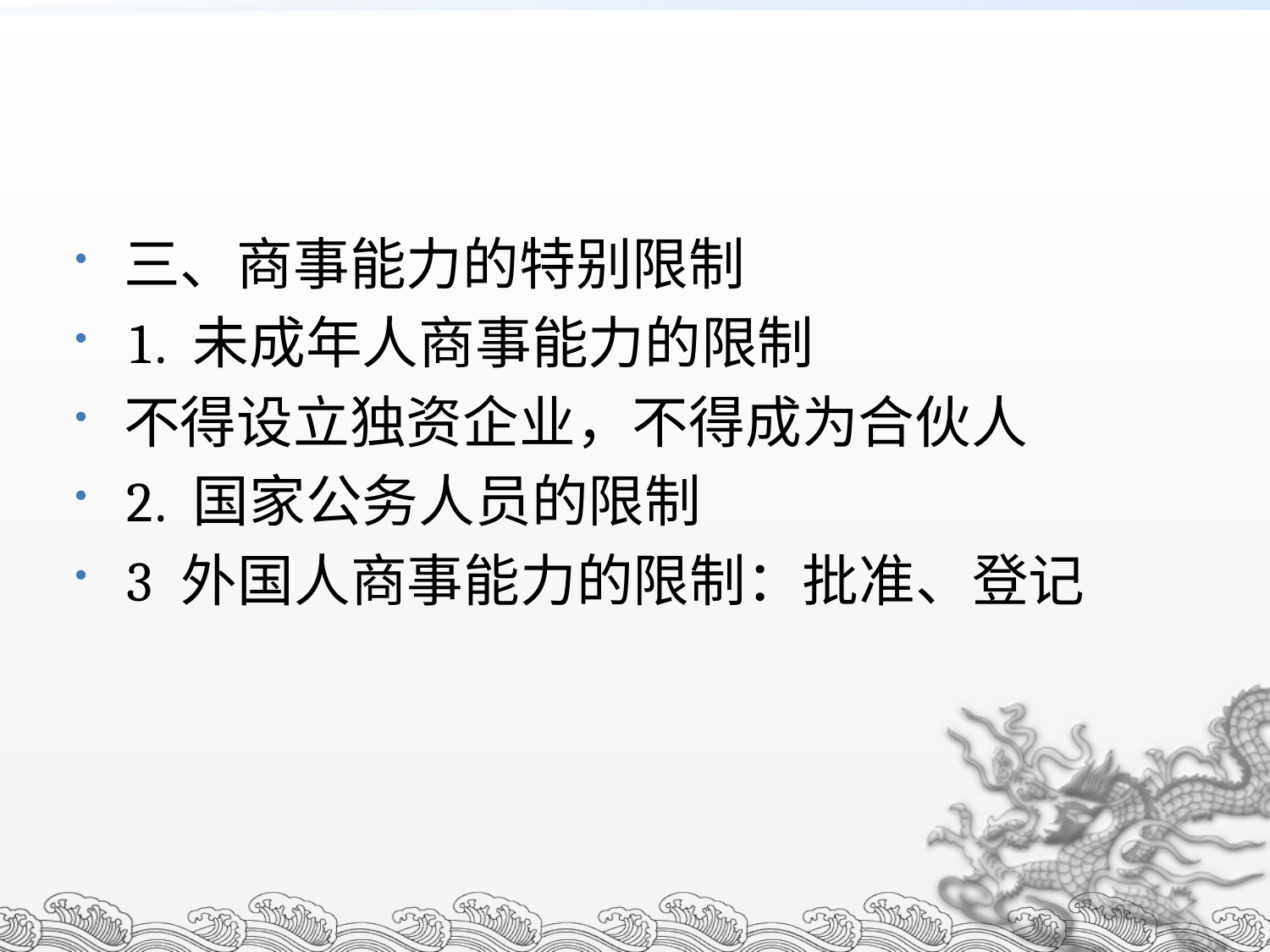

#
三、商事能力的特别限制
1. 未成年人商事能力的限制
不得设立独资企业，不得成为合伙人
2. 国家公务人员的限制
3 外国人商事能力的限制：批准、登记